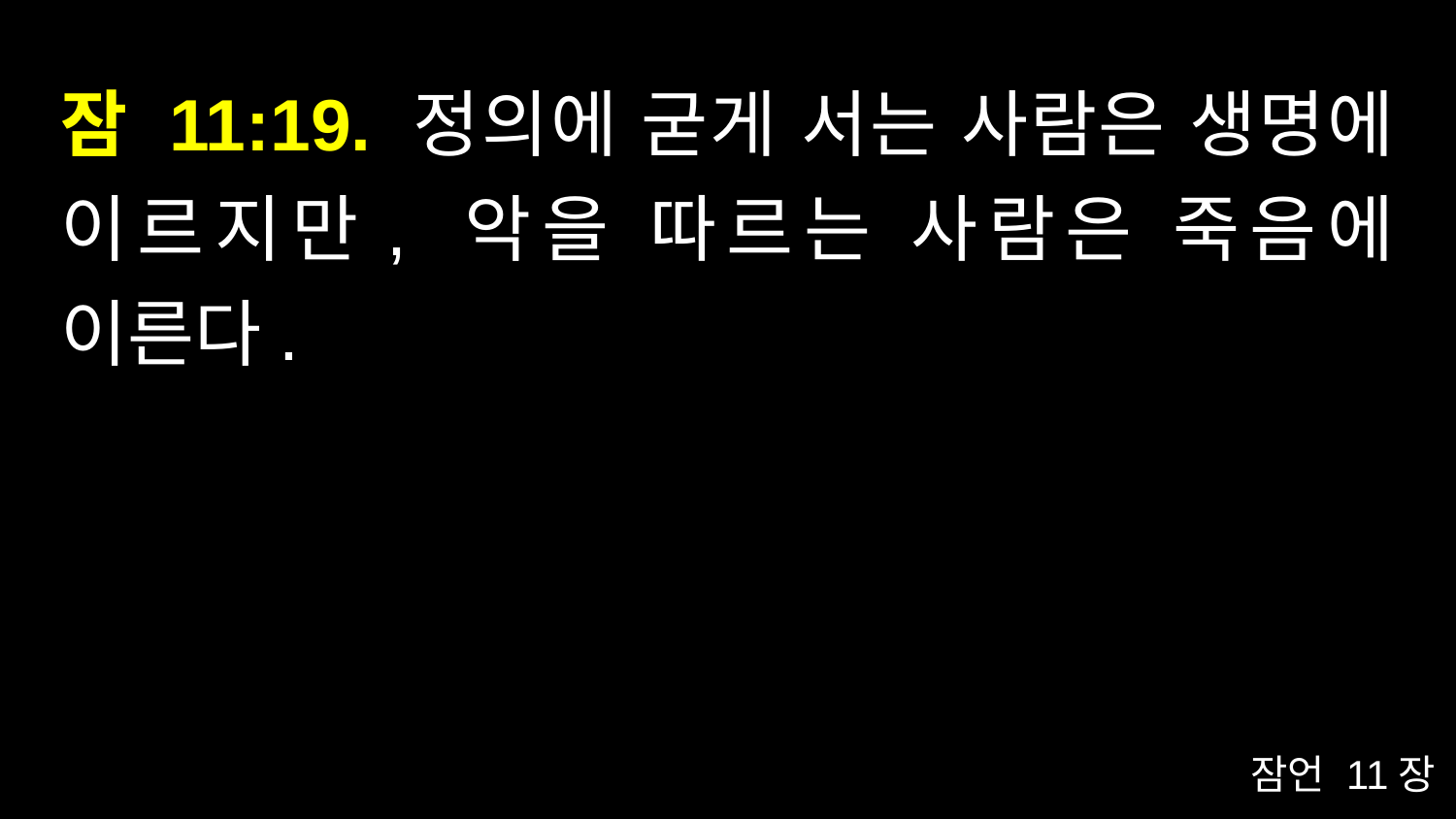

# 잠 11:19. 정의에 굳게 서는 사람은 생명에 이르지만, 악을 따르는 사람은 죽음에 이른다.
잠언 11장